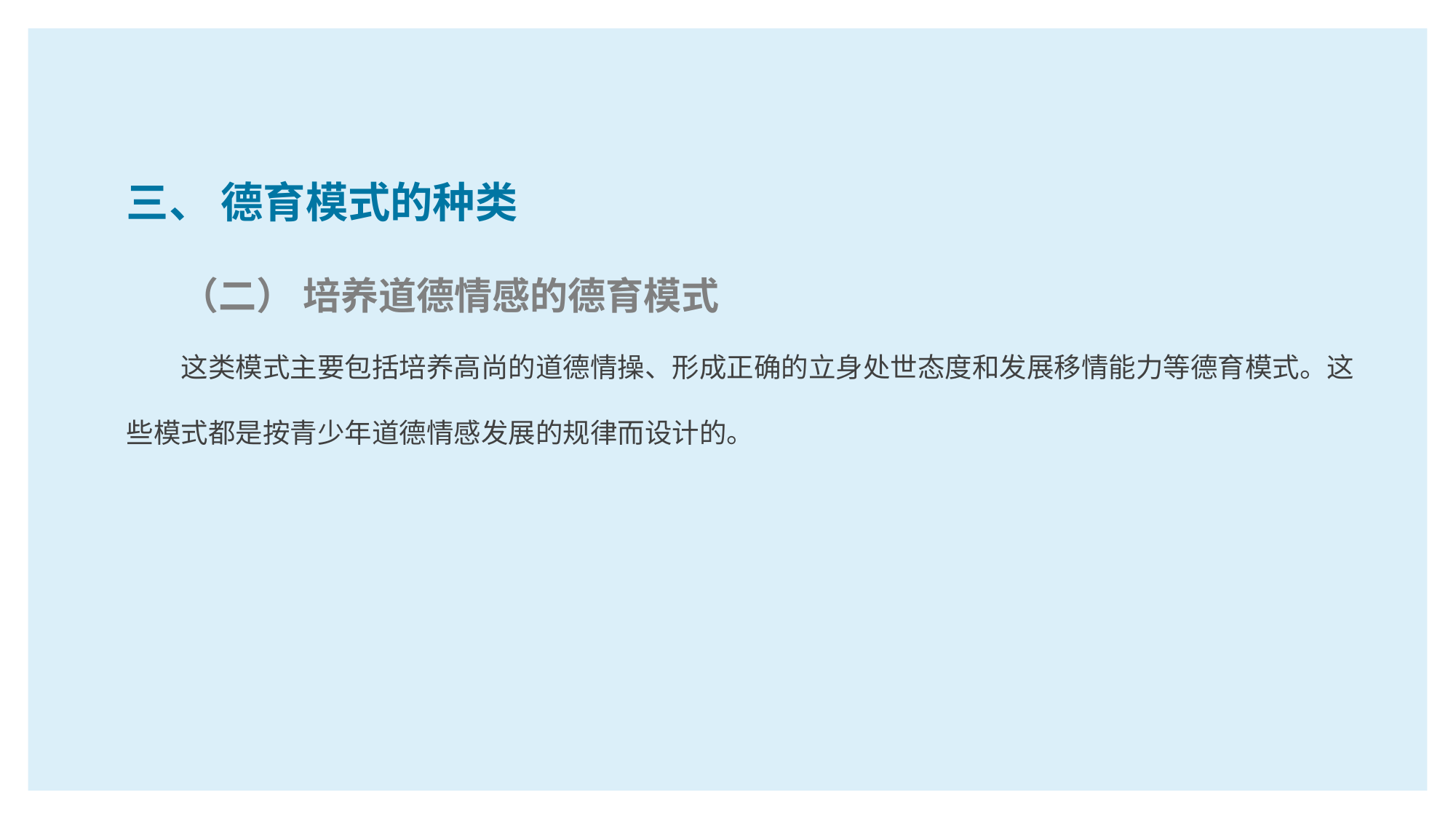

三、 德育模式的种类
（二） 培养道德情感的德育模式
这类模式主要包括培养高尚的道德情操、形成正确的立身处世态度和发展移情能力等德育模式。这些模式都是按青少年道德情感发展的规律而设计的。